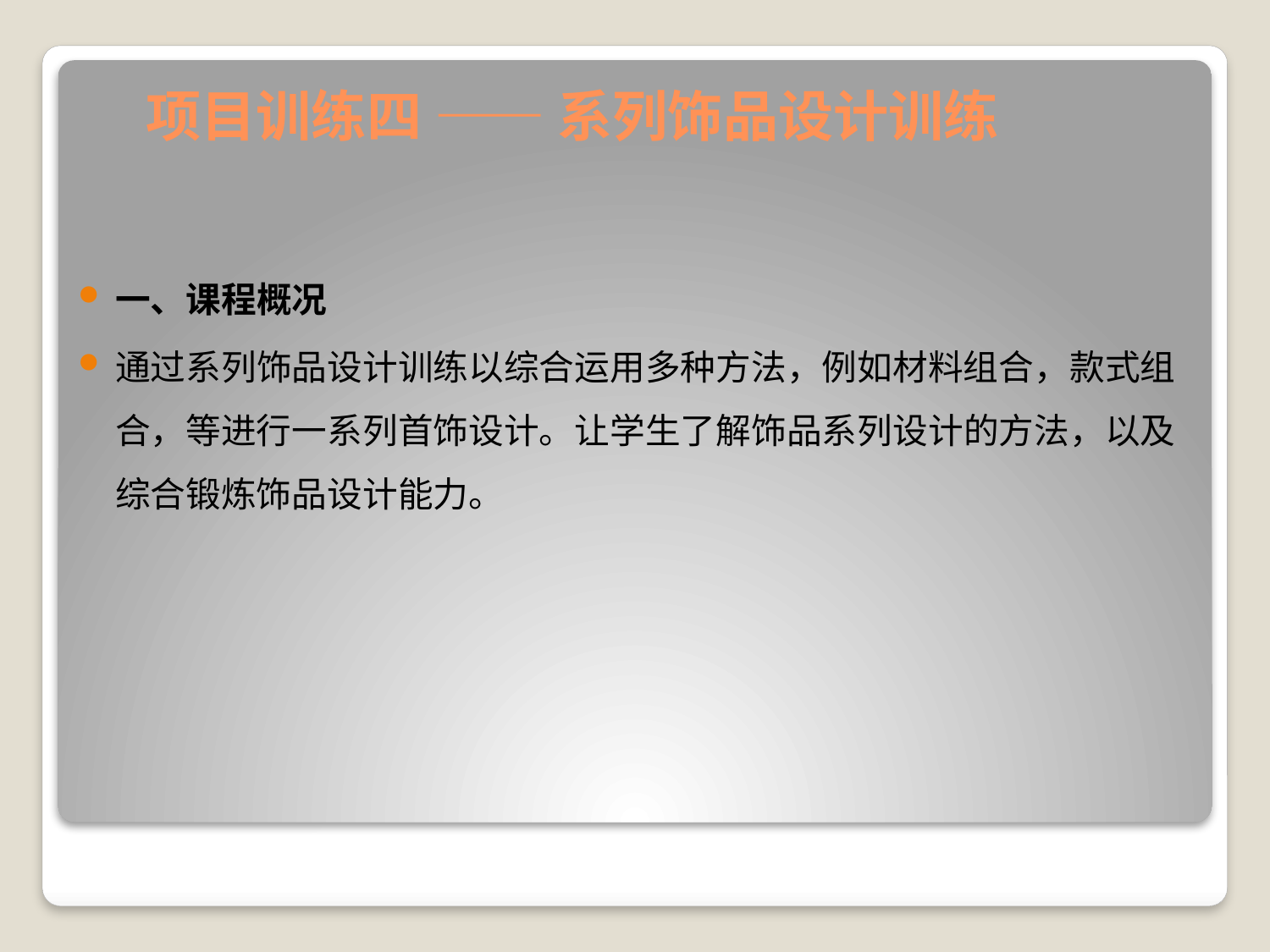

# 项目训练四 —— 系列饰品设计训练
一、课程概况
通过系列饰品设计训练以综合运用多种方法，例如材料组合，款式组合，等进行一系列首饰设计。让学生了解饰品系列设计的方法，以及综合锻炼饰品设计能力。